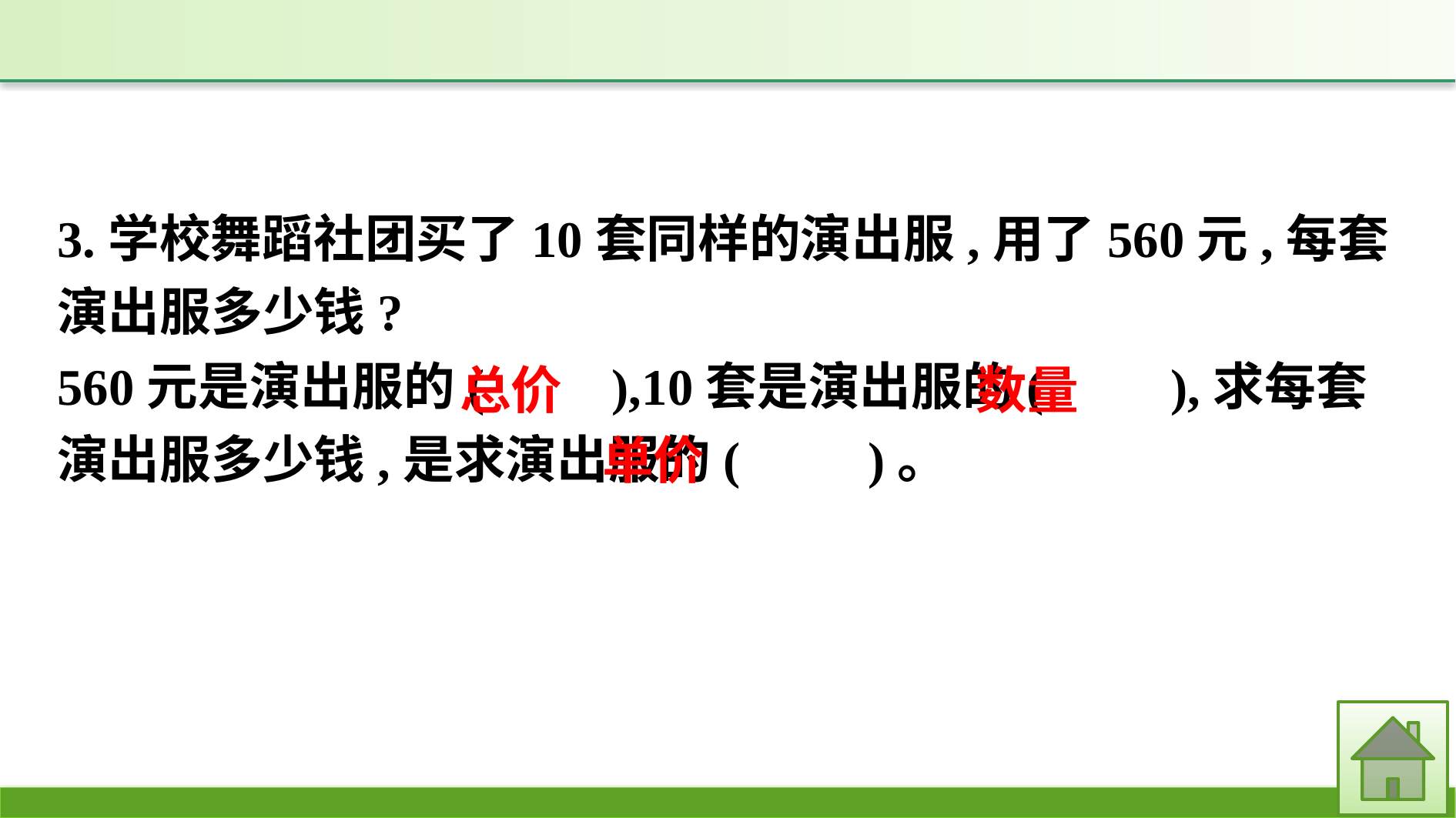

3.学校舞蹈社团买了10套同样的演出服,用了560元,每套演出服多少钱?
560元是演出服的(　　),10套是演出服的(　　),求每套演出服多少钱,是求演出服的(　　)。
总价
数量
单价